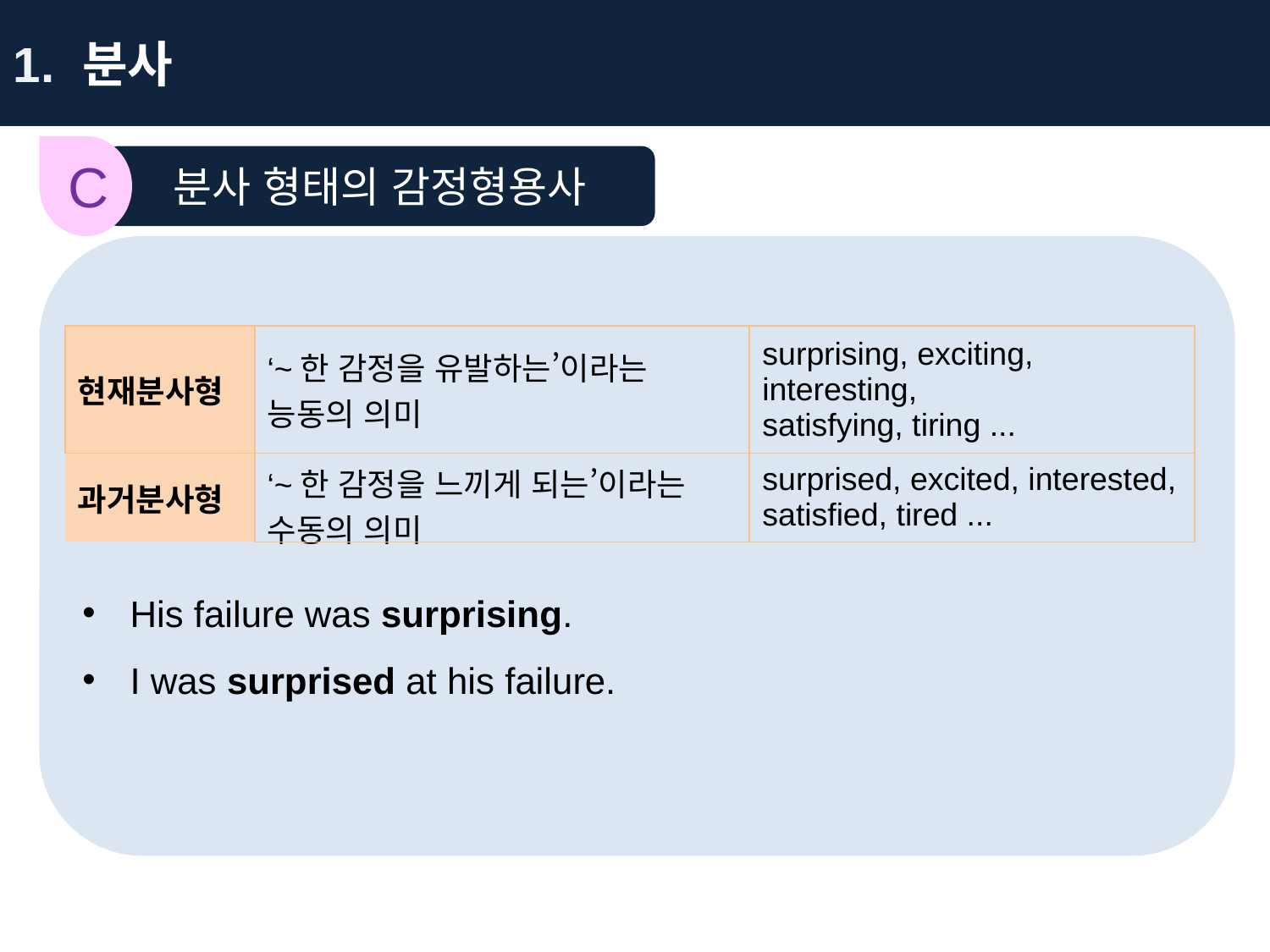

1. 분사

C
분사 형태의 감정형용사

His failure was surprising.
I was surprised at his failure.
| 현재분사형 | ‘~한 감정을 유발하는’이라는 능동의 의미 | surprising, exciting, interesting, satisfying, tiring ... |
| --- | --- | --- |
| 과거분사형 | ‘~한 감정을 느끼게 되는’이라는 수동의 의미 | surprised, excited, interested, satisfied, tired ... |